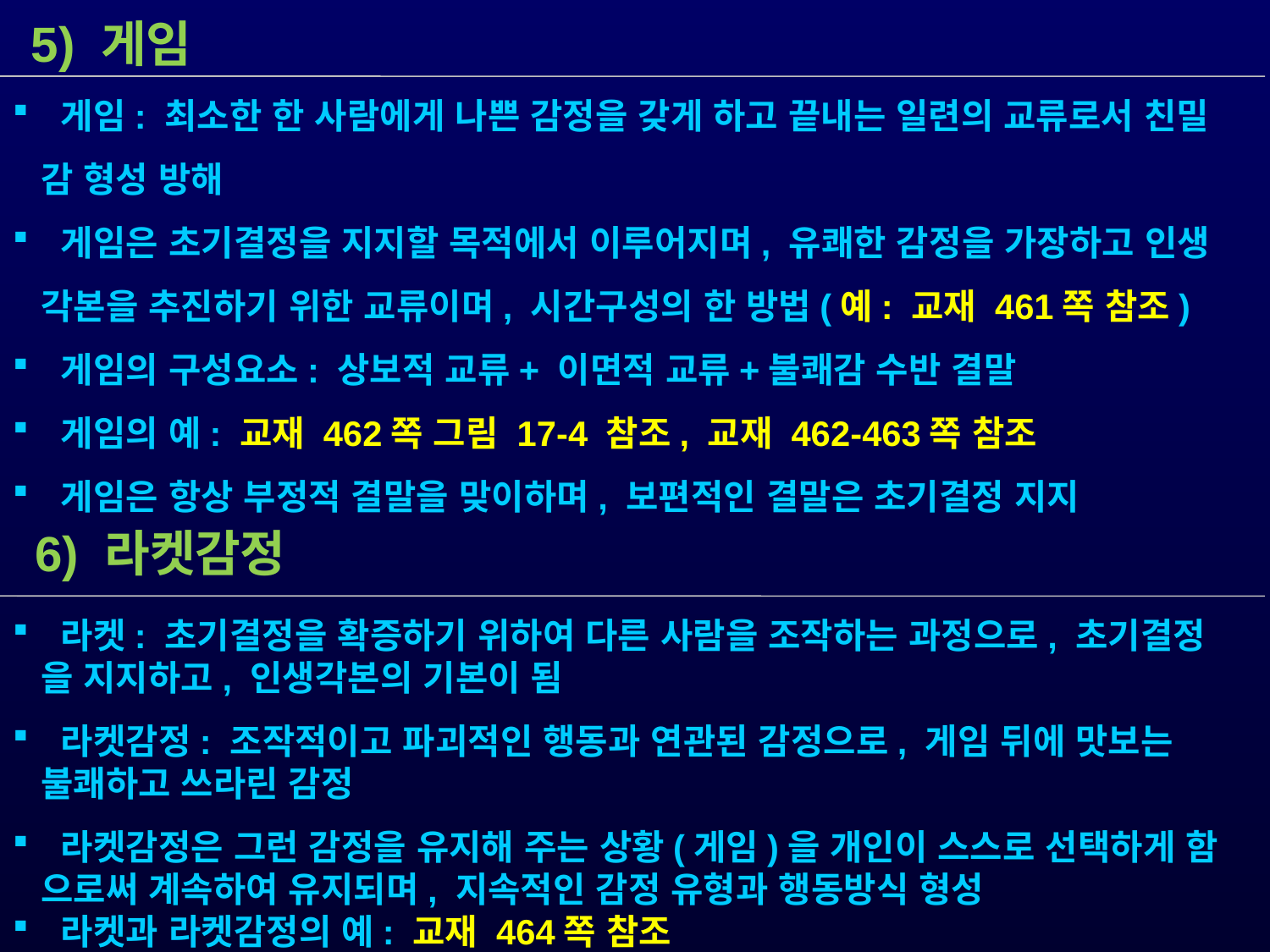

5) 게임
 게임: 최소한 한 사람에게 나쁜 감정을 갖게 하고 끝내는 일련의 교류로서 친밀
  감 형성 방해
 게임은 초기결정을 지지할 목적에서 이루어지며, 유쾌한 감정을 가장하고 인생
  각본을 추진하기 위한 교류이며, 시간구성의 한 방법(예: 교재 461쪽 참조)
 게임의 구성요소: 상보적 교류+ 이면적 교류+불쾌감 수반 결말
 게임의 예: 교재 462쪽 그림 17-4 참조, 교재 462-463쪽 참조
 게임은 항상 부정적 결말을 맞이하며, 보편적인 결말은 초기결정 지지

 6) 라켓감정
 라켓: 초기결정을 확증하기 위하여 다른 사람을 조작하는 과정으로, 초기결정
  을 지지하고, 인생각본의 기본이 됨
 라켓감정: 조작적이고 파괴적인 행동과 연관된 감정으로, 게임 뒤에 맛보는
  불쾌하고 쓰라린 감정
 라켓감정은 그런 감정을 유지해 주는 상황(게임)을 개인이 스스로 선택하게 함
  으로써 계속하여 유지되며, 지속적인 감정 유형과 행동방식 형성
 라켓과 라켓감정의 예: 교재 464쪽 참조